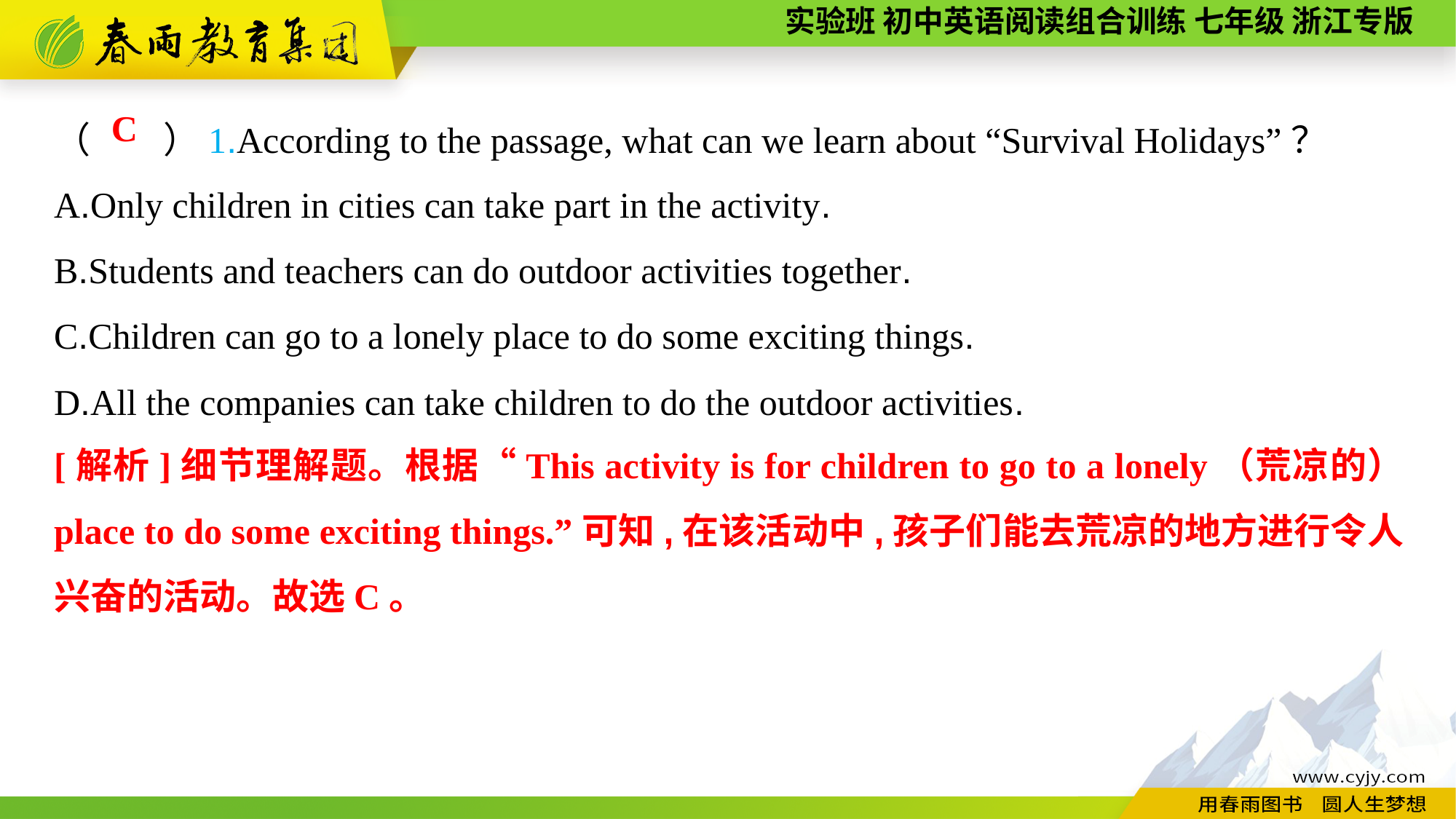

（　　）1.According to the passage, what can we learn about “Survival Holidays”？
A.Only children in cities can take part in the activity.
B.Students and teachers can do outdoor activities together.
C.Children can go to a lonely place to do some exciting things.
D.All the companies can take children to do the outdoor activities.
C
[解析]细节理解题。根据“This activity is for children to go to a lonely（荒凉的） place to do some exciting things.”可知,在该活动中,孩子们能去荒凉的地方进行令人兴奋的活动。故选C。